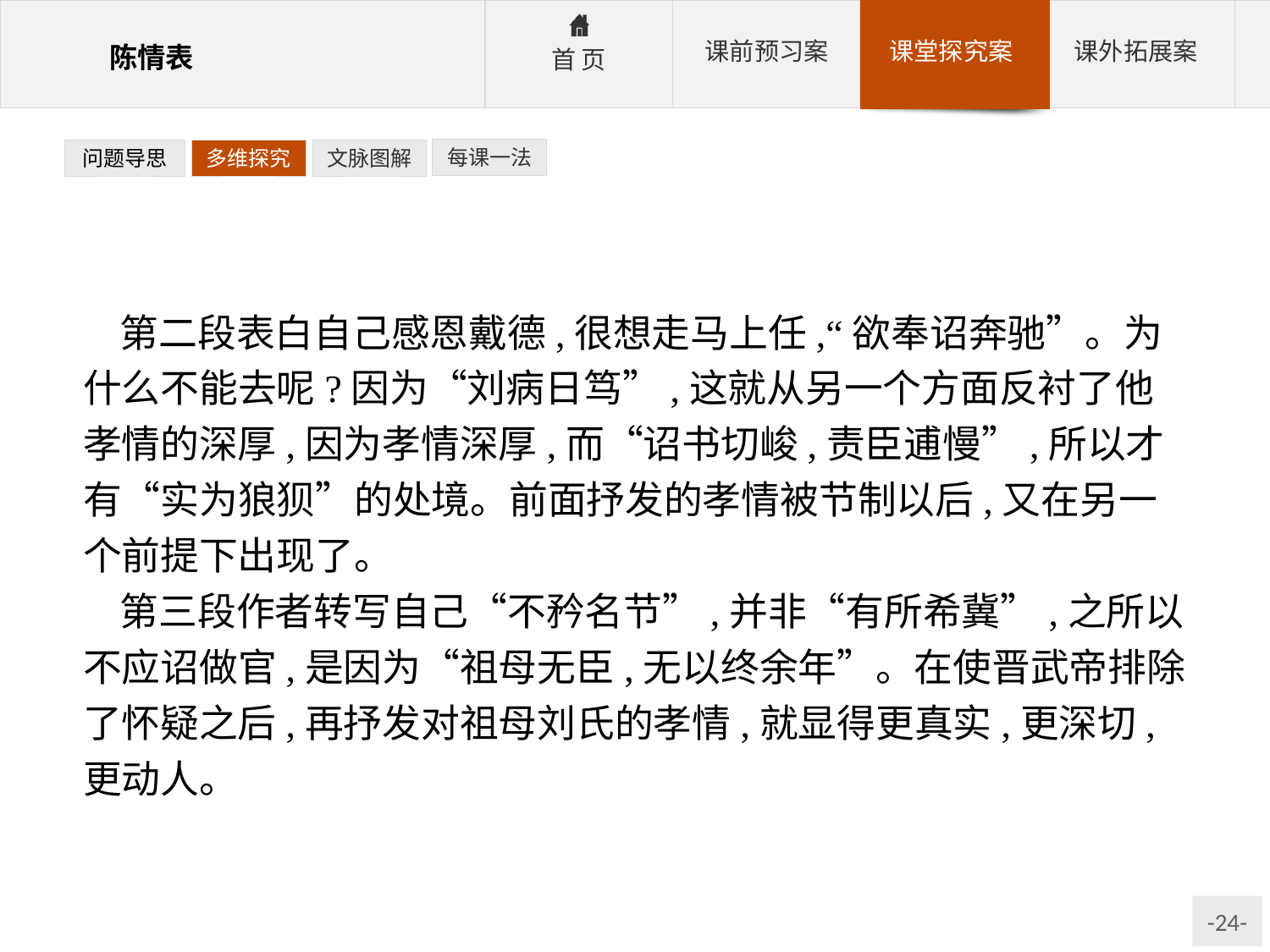

每课一法
问题导思
多维探究
文脉图解
第二段表白自己感恩戴德,很想走马上任,“欲奉诏奔驰”。为什么不能去呢?因为“刘病日笃”,这就从另一个方面反衬了他孝情的深厚,因为孝情深厚,而“诏书切峻,责臣逋慢”,所以才有“实为狼狈”的处境。前面抒发的孝情被节制以后,又在另一个前提下出现了。
第三段作者转写自己“不矜名节”,并非“有所希冀”,之所以不应诏做官,是因为“祖母无臣,无以终余年”。在使晋武帝排除了怀疑之后,再抒发对祖母刘氏的孝情,就显得更真实,更深切,更动人。